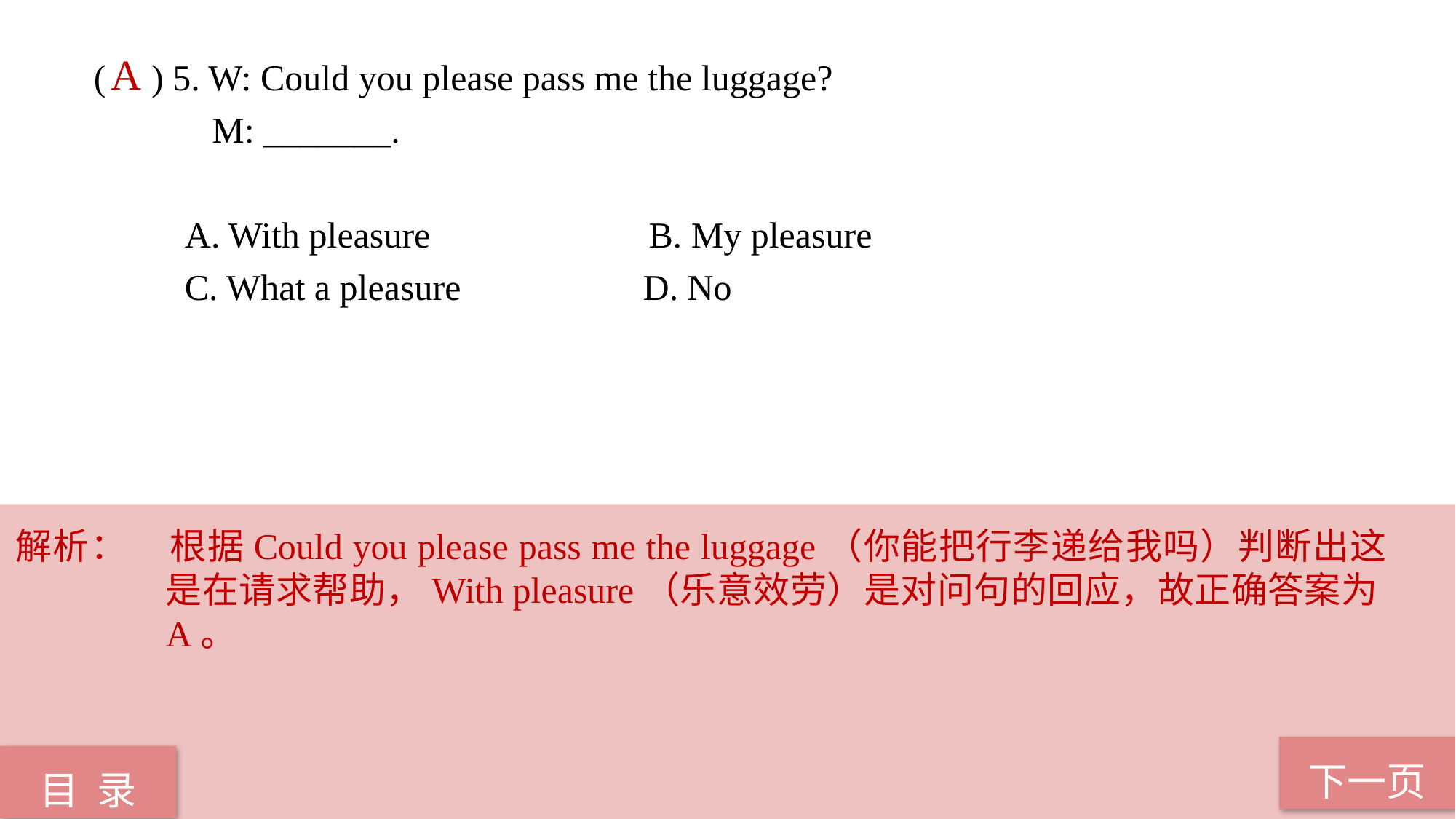

(     ) 5. W: Could you please pass me the luggage?
             M: _______.

          A. With pleasure                        B. My pleasure
          C. What a pleasure                    D. No
A
解析：	根据Could you please pass me the luggage（你能把行李递给我吗）判断出这是在请求帮助，With pleasure（乐意效劳）是对问句的回应，故正确答案为A。
下一页